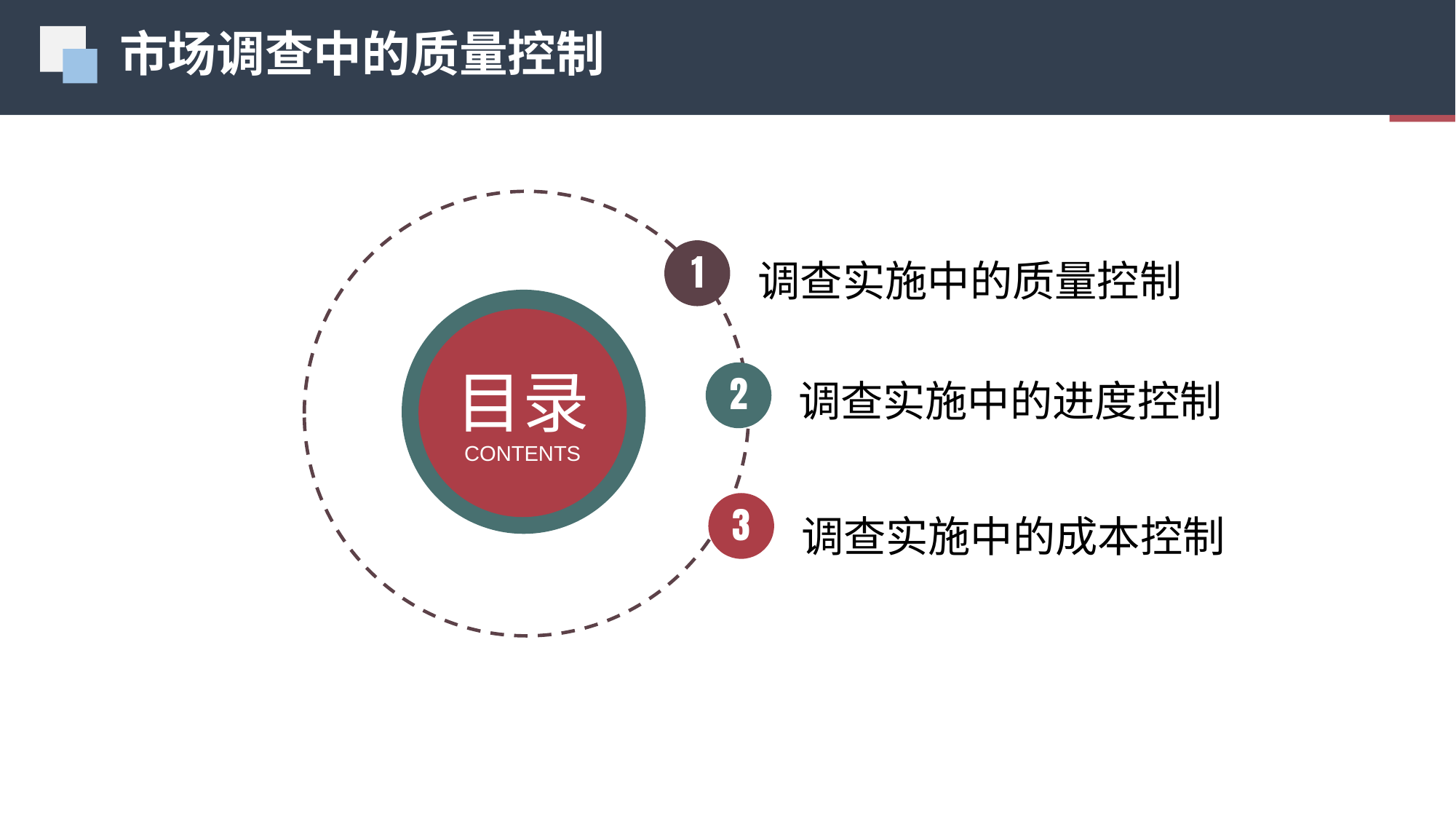

市场调查中的质量控制

01

调查实施中的质量控制
1

目录
CONTENTS
调查实施中的进度控制
2
调查实施中的成本控制
3